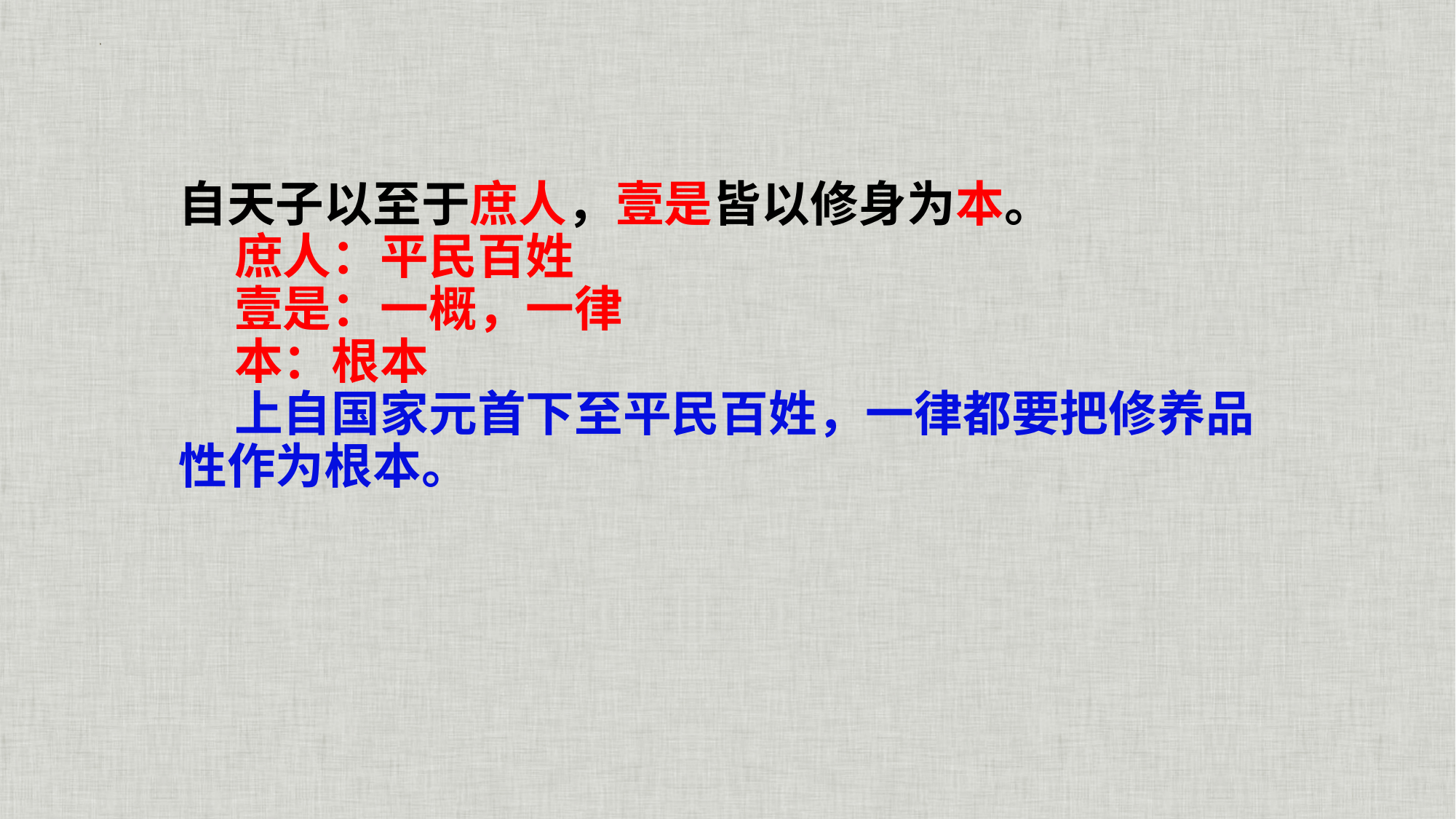

自天子以至于庶人，壹是皆以修身为本。
    庶人：平民百姓
    壹是：一概，一律
    本：根本
    上自国家元首下至平民百姓，一律都要把修养品性作为根本。